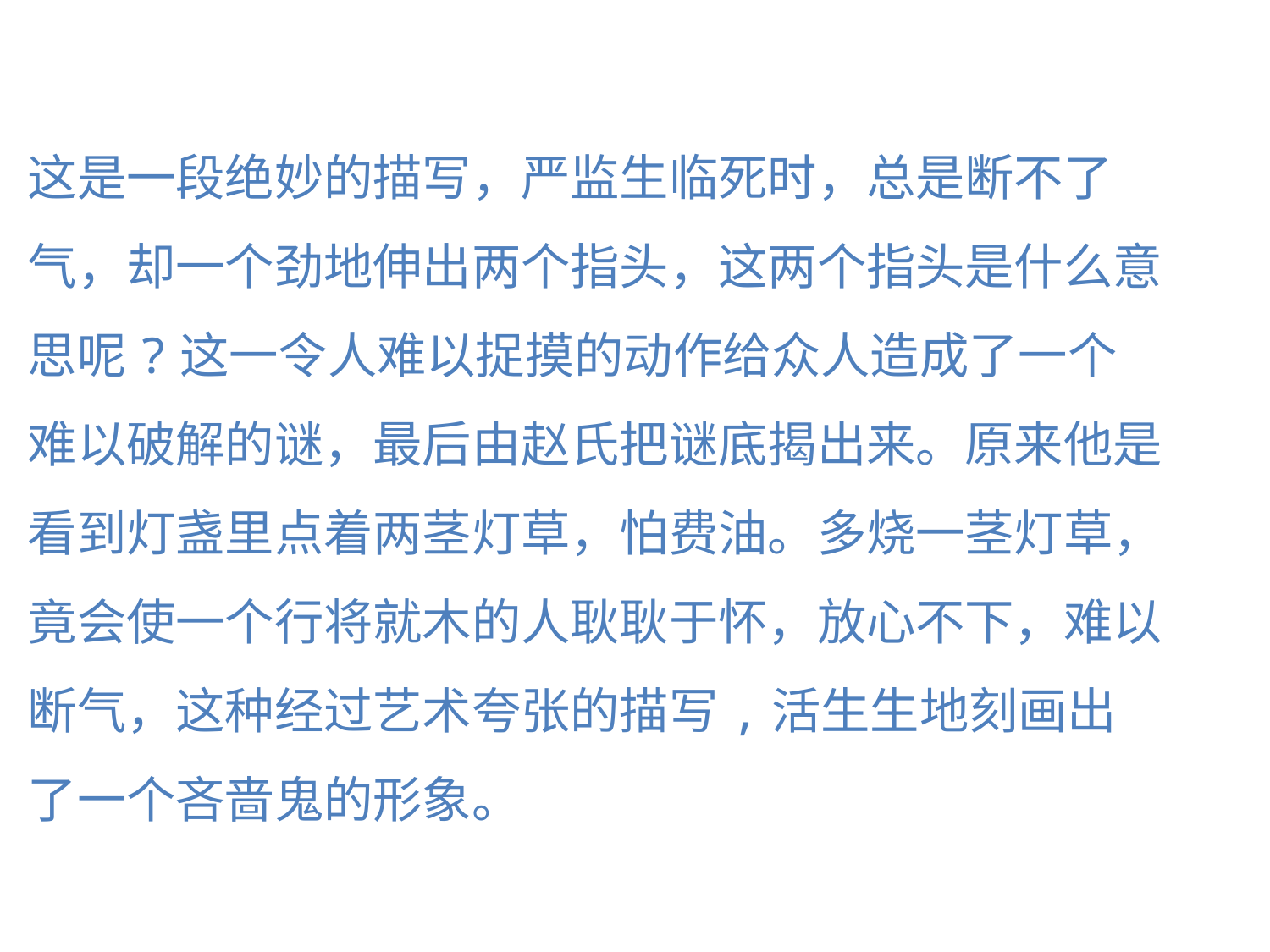

这是一段绝妙的描写，严监生临死时，总是断不了气，却一个劲地伸出两个指头，这两个指头是什么意思呢?这一令人难以捉摸的动作给众人造成了一个难以破解的谜，最后由赵氏把谜底揭出来。原来他是看到灯盏里点着两茎灯草，怕费油。多烧一茎灯草，竟会使一个行将就木的人耿耿于怀，放心不下，难以断气，这种经过艺术夸张的描写,活生生地刻画出了一个吝啬鬼的形象。